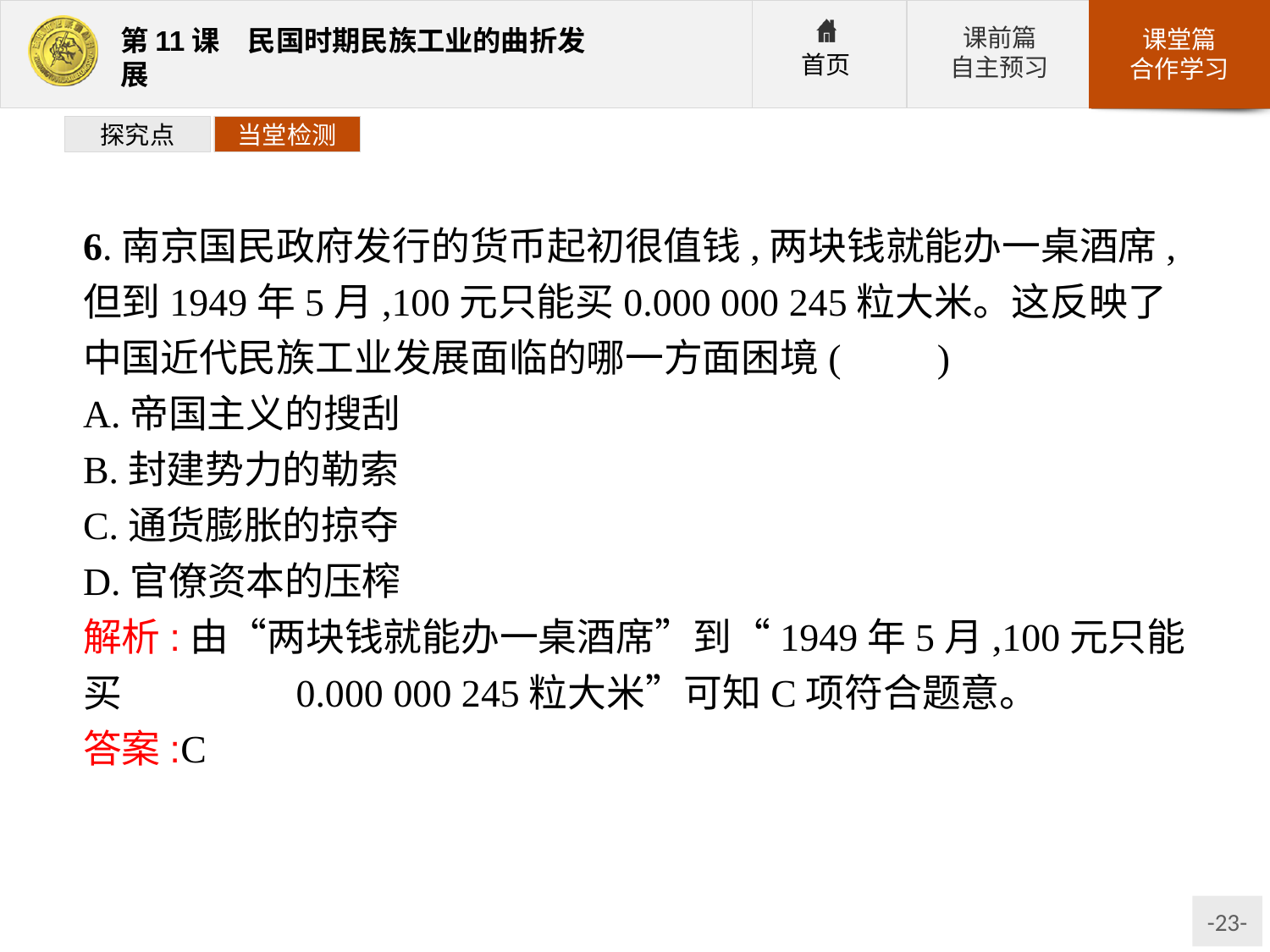

探究点
当堂检测
6.南京国民政府发行的货币起初很值钱,两块钱就能办一桌酒席,但到1949年5月,100元只能买0.000 000 245粒大米。这反映了中国近代民族工业发展面临的哪一方面困境(　　)
A.帝国主义的搜刮
B.封建势力的勒索
C.通货膨胀的掠夺
D.官僚资本的压榨
解析:由“两块钱就能办一桌酒席”到“1949年5月,100元只能买                   0.000 000 245粒大米”可知C项符合题意。
答案:C